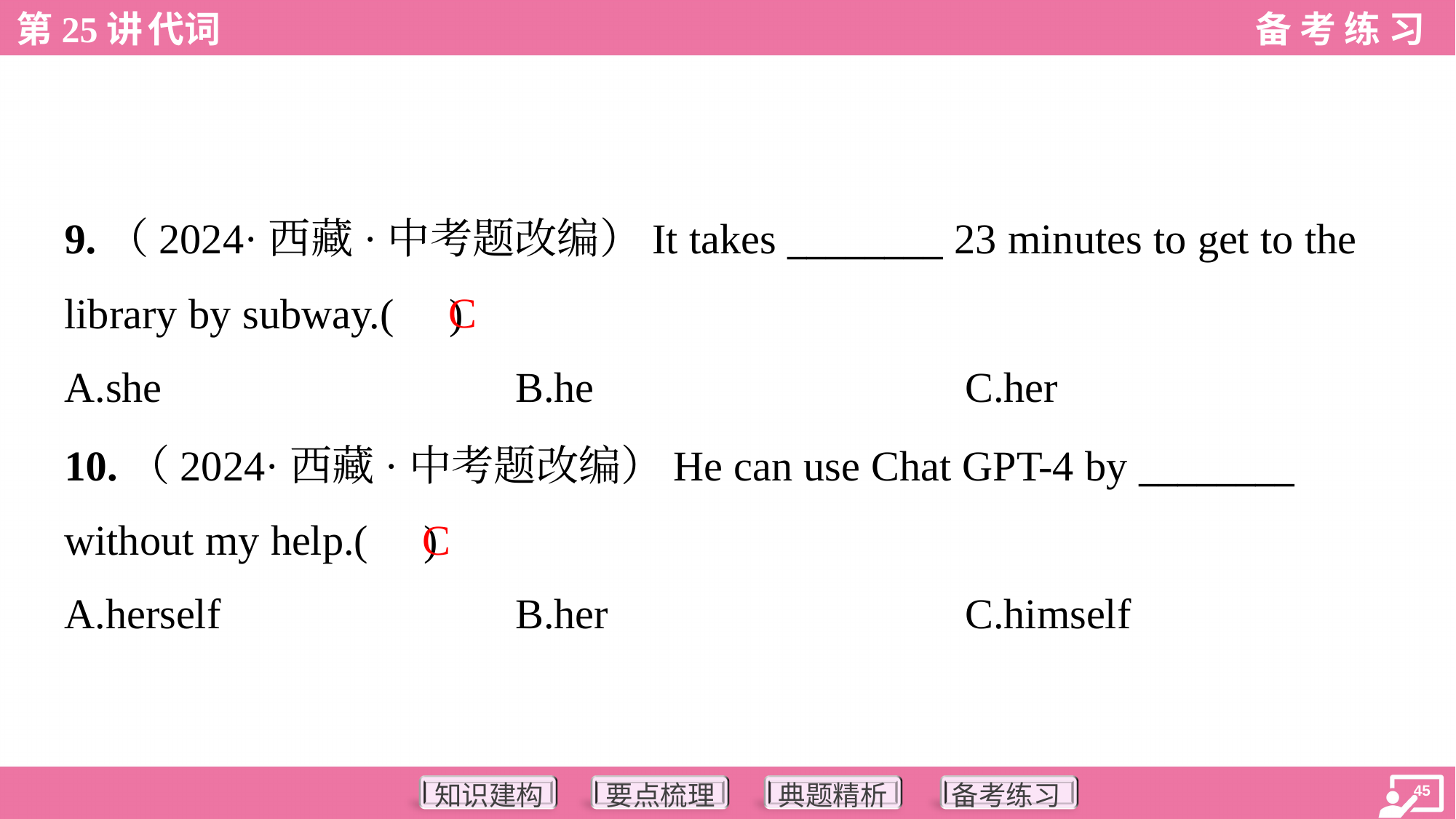

9.（2024·西藏·中考题改编）It takes ________ 23 minutes to get to the
library by subway.(     )
C
A.she	B.he	C.her
10.（2024·西藏·中考题改编）He can use Chat GPT-4 by ________
without my help.(     )
C
A.herself	B.her	C.himself